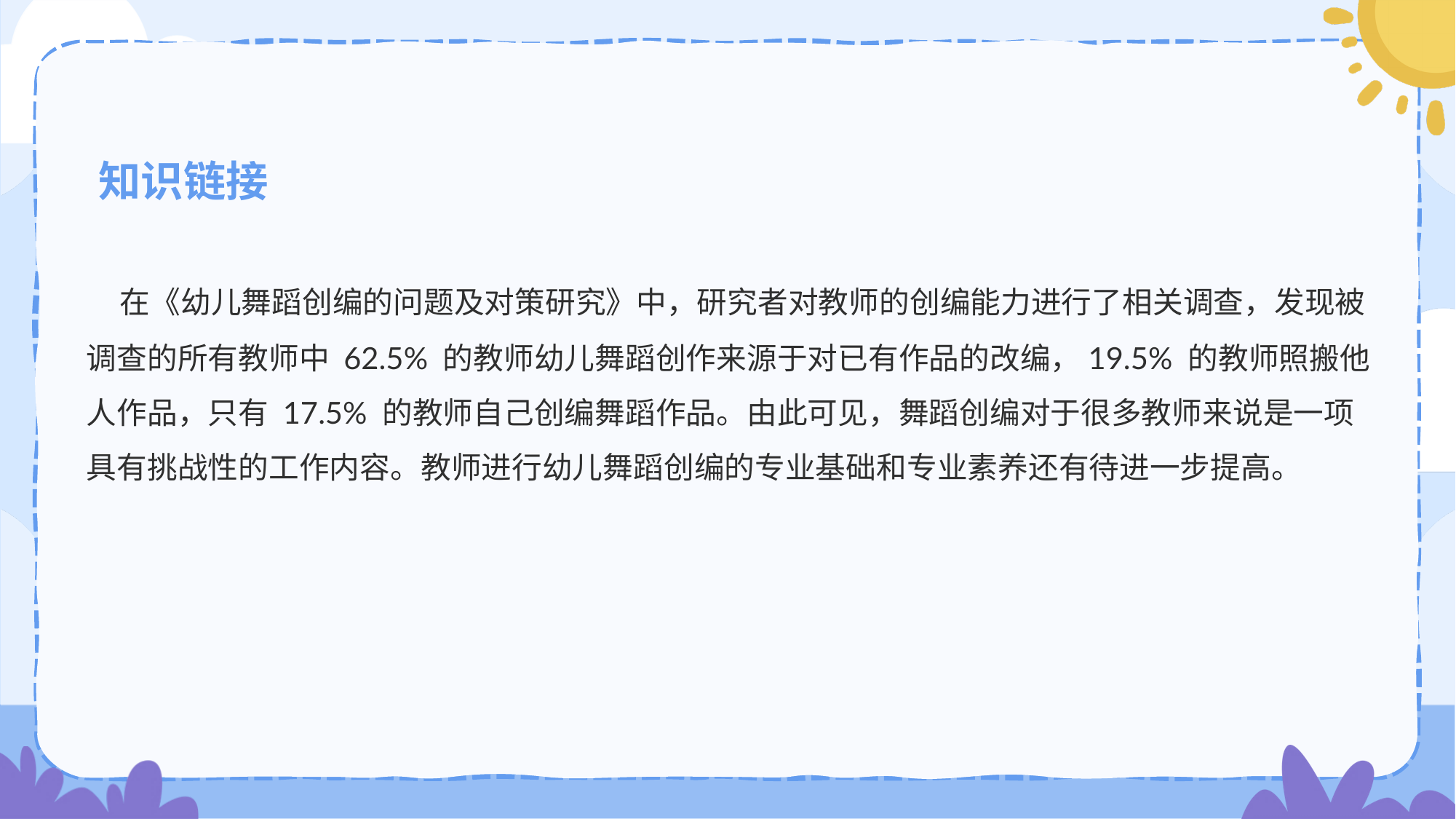

知识链接
   在《幼儿舞蹈创编的问题及对策研究》中，研究者对教师的创编能力进行了相关调查，发现被调查的所有教师中 62.5% 的教师幼儿舞蹈创作来源于对已有作品的改编，19.5% 的教师照搬他人作品，只有 17.5% 的教师自己创编舞蹈作品。由此可见，舞蹈创编对于很多教师来说是一项具有挑战性的工作内容。教师进行幼儿舞蹈创编的专业基础和专业素养还有待进一步提高。